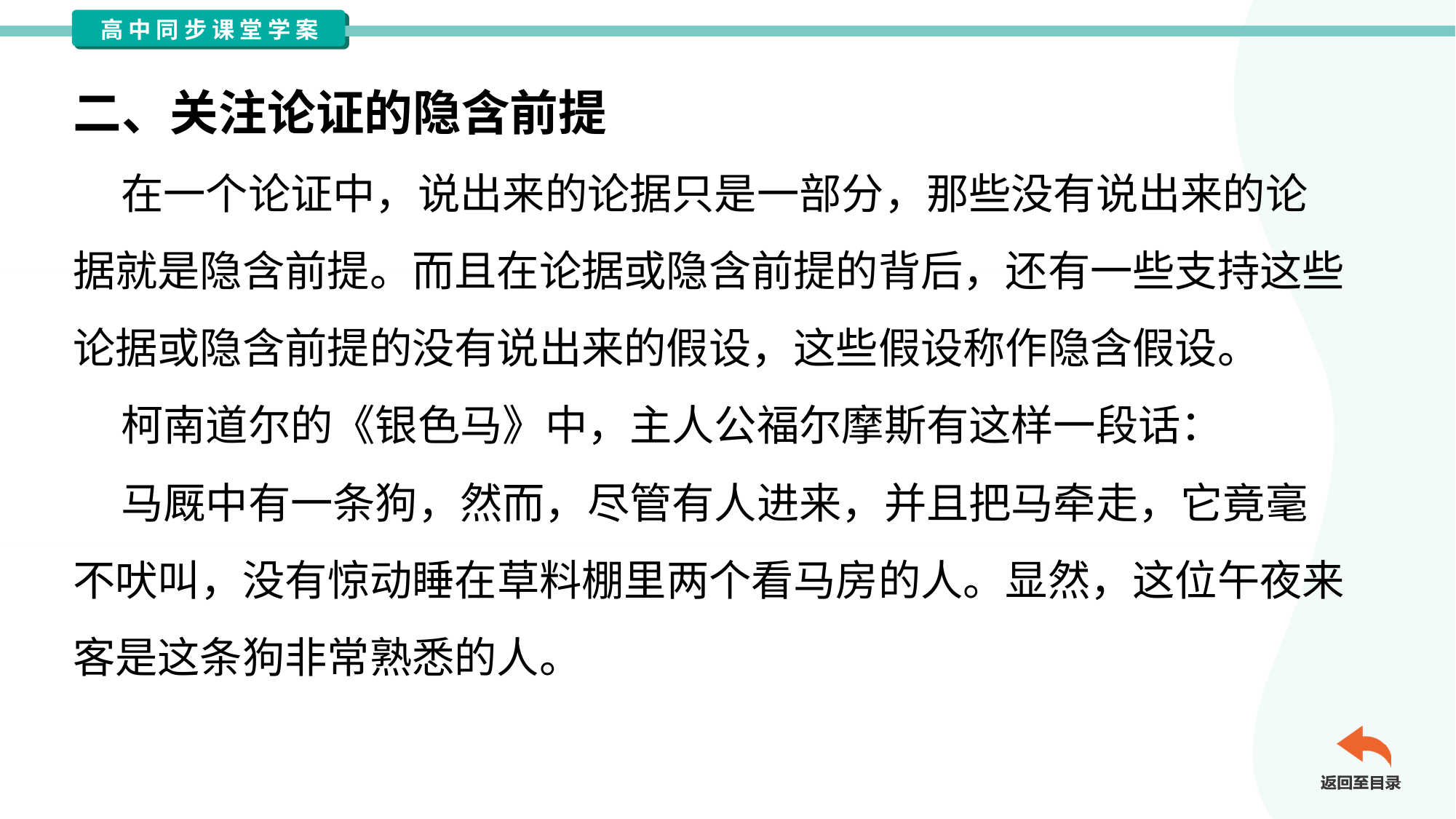

二、关注论证的隐含前提
    在一个论证中，说出来的论据只是一部分，那些没有说出来的论
据就是隐含前提。而且在论据或隐含前提的背后，还有一些支持这些
论据或隐含前提的没有说出来的假设，这些假设称作隐含假设。
    柯南道尔的《银色马》中，主人公福尔摩斯有这样一段话：
    马厩中有一条狗，然而，尽管有人进来，并且把马牵走，它竟毫
不吠叫，没有惊动睡在草料棚里两个看马房的人。显然，这位午夜来
客是这条狗非常熟悉的人。